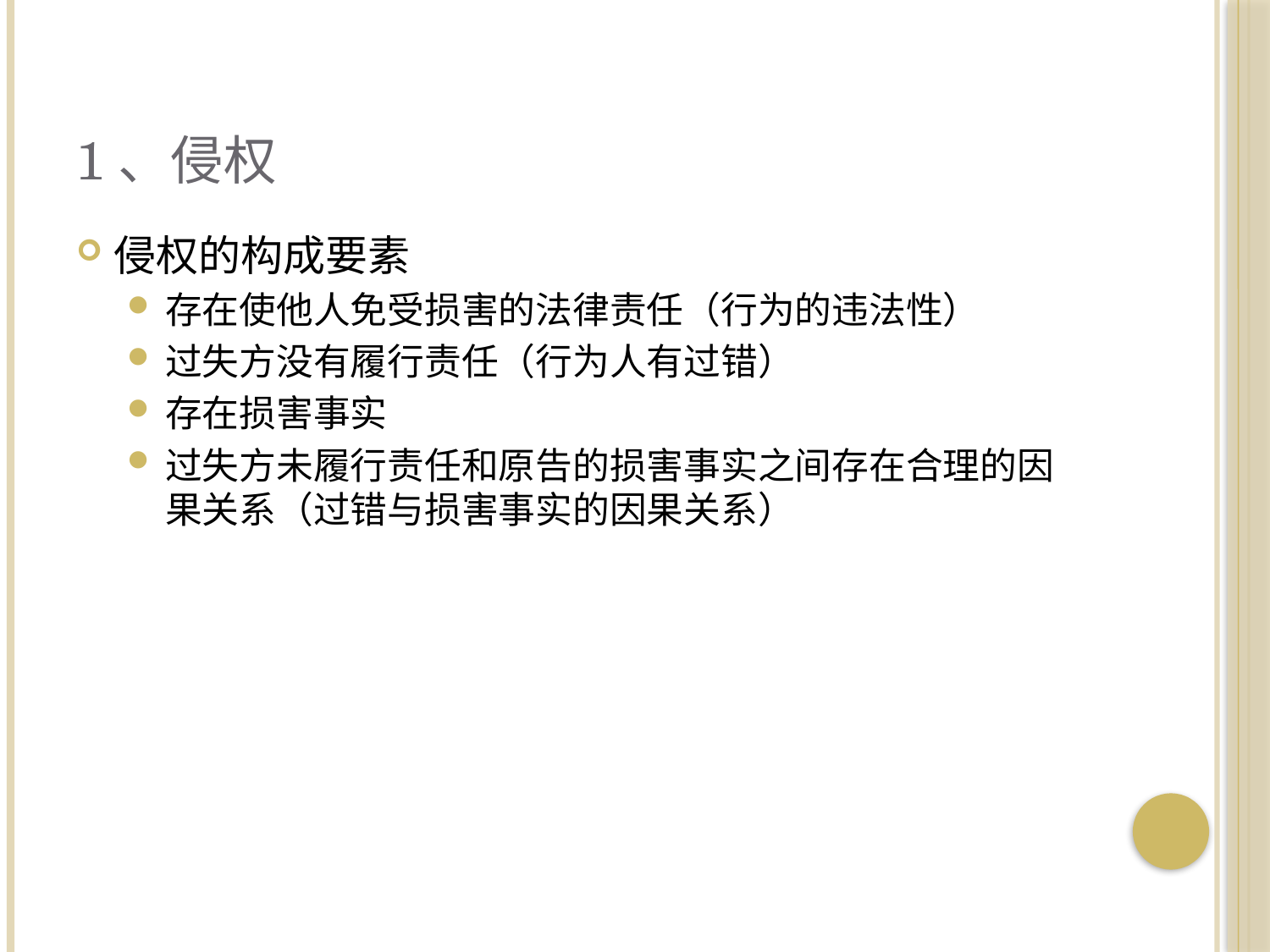

# 1、侵权
侵权的构成要素
存在使他人免受损害的法律责任（行为的违法性）
过失方没有履行责任（行为人有过错）
存在损害事实
过失方未履行责任和原告的损害事实之间存在合理的因果关系（过错与损害事实的因果关系）